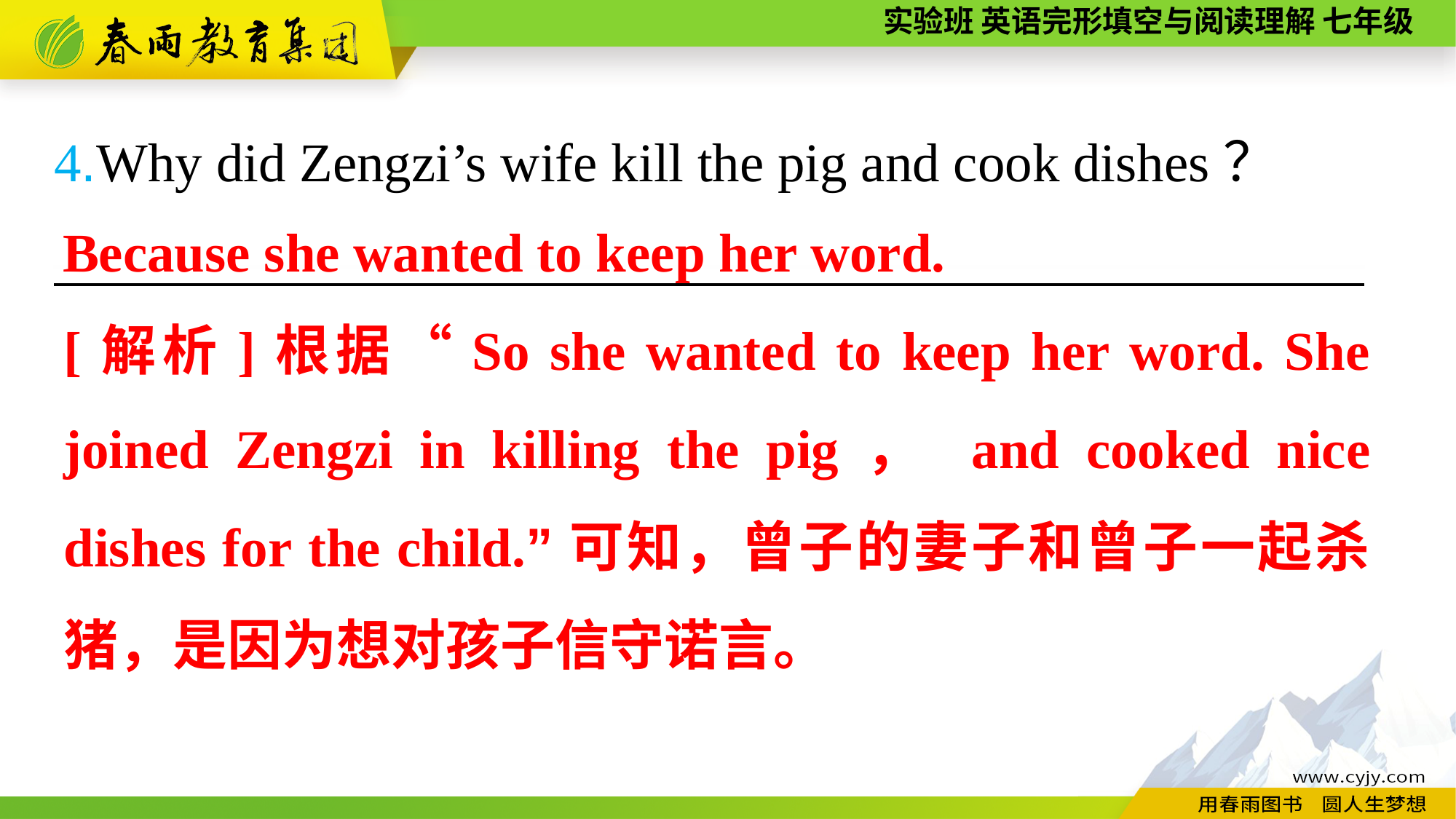

4.Why did Zengzi’s wife kill the pig and cook dishes？
————————————————————————
Because she wanted to keep her word.
[解析]根据“So she wanted to keep her word. She joined Zengzi in killing the pig， and cooked nice dishes for the child.”可知，曾子的妻子和曾子一起杀猪，是因为想对孩子信守诺言。